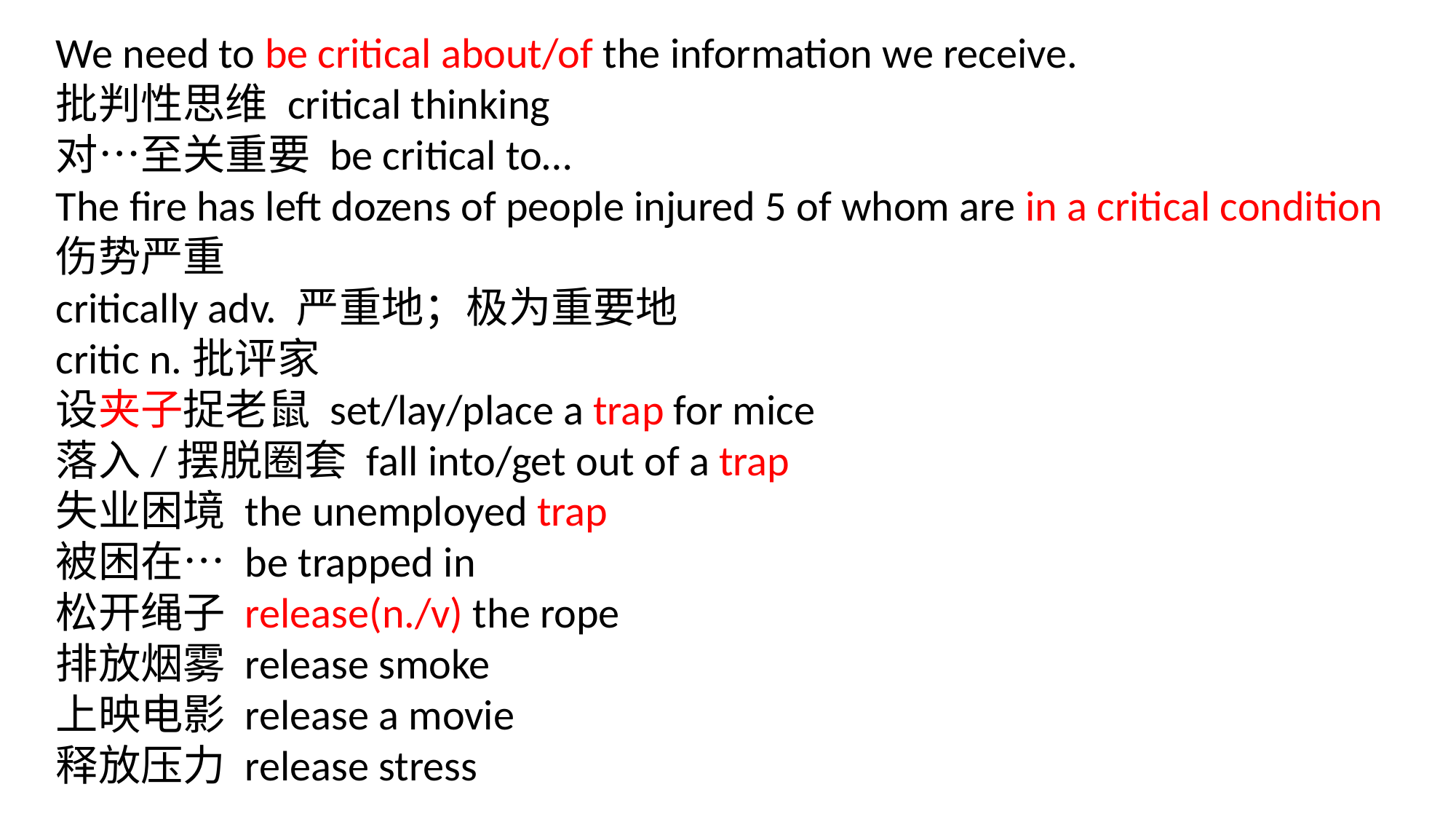

We need to be critical about/of the information we receive.
批判性思维 critical thinking
对…至关重要 be critical to…
The fire has left dozens of people injured 5 of whom are in a critical condition  伤势严重
critically adv. 严重地；极为重要地
critic n.批评家
设夹子捉老鼠 set/lay/place a trap for mice
落入/摆脱圈套 fall into/get out of a trap
失业困境 the unemployed trap
被困在… be trapped in
松开绳子 release(n./v) the rope
排放烟雾 release smoke
上映电影 release a movie
释放压力 release stress